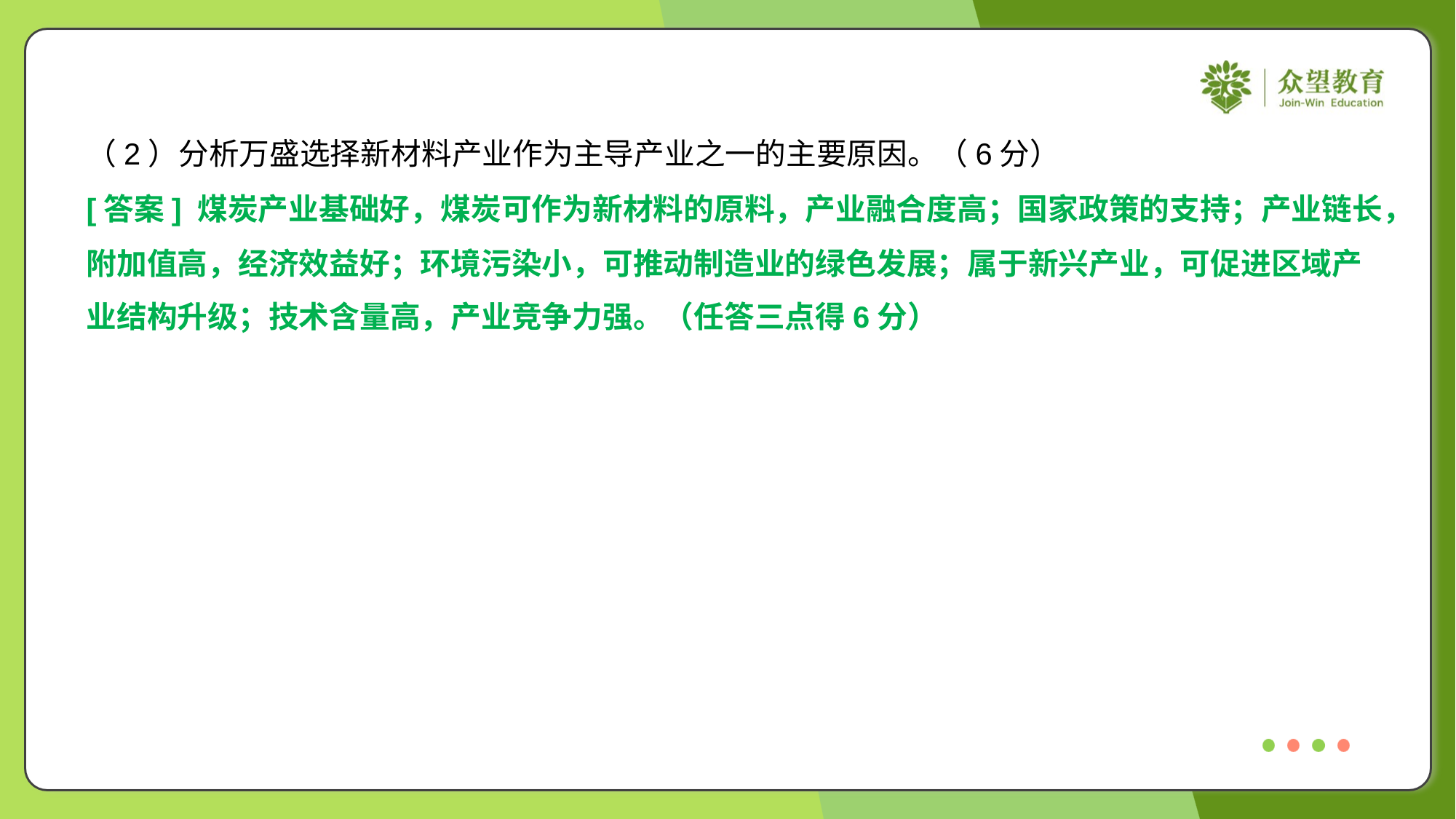

（2）分析万盛选择新材料产业作为主导产业之一的主要原因。（6分）
[答案] 煤炭产业基础好，煤炭可作为新材料的原料，产业融合度高；国家政策的支持；产业链长，
附加值高，经济效益好；环境污染小，可推动制造业的绿色发展；属于新兴产业，可促进区域产
业结构升级；技术含量高，产业竞争力强。（任答三点得6分）